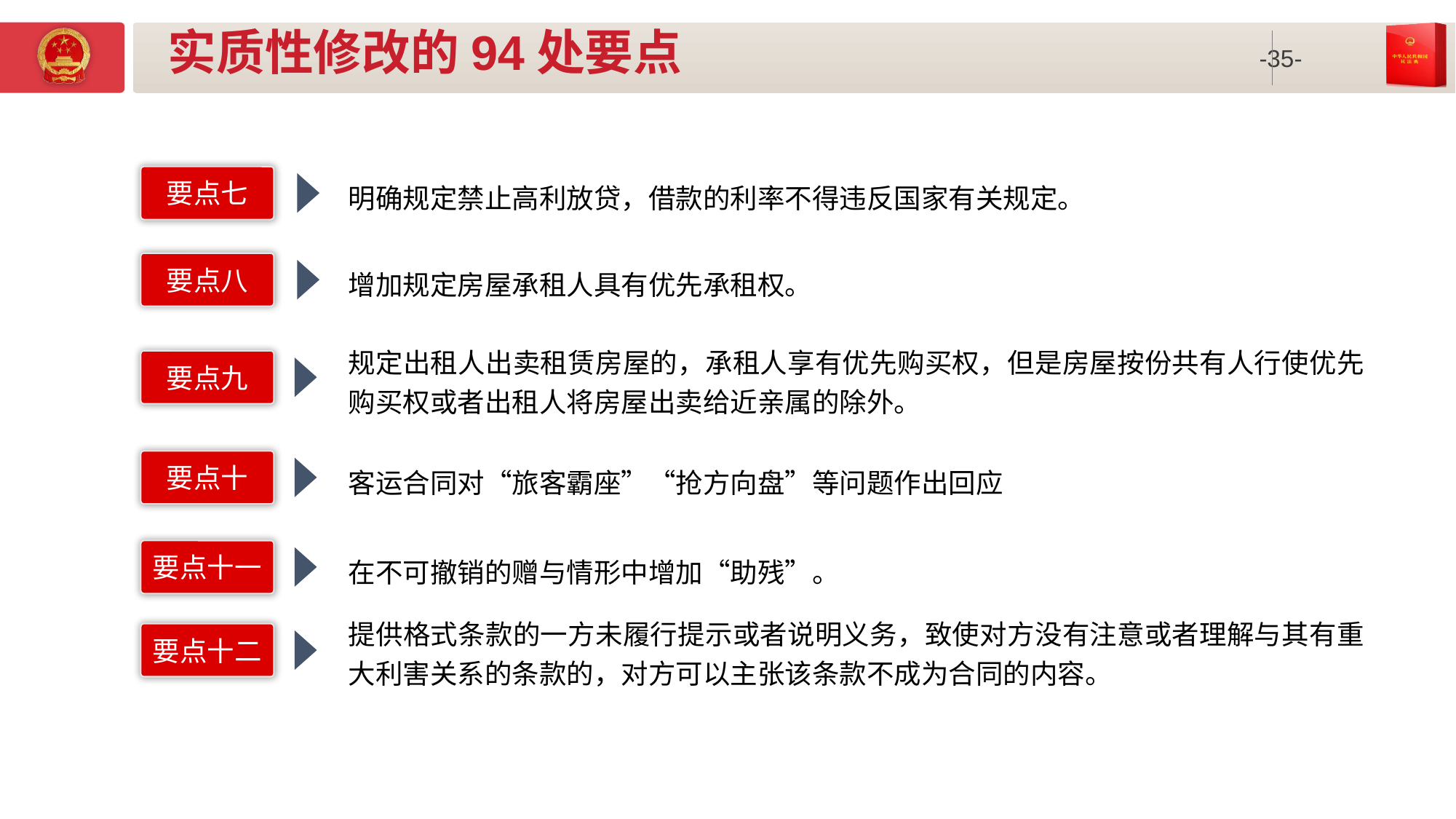

# 实质性修改的94处要点
要点七
明确规定禁止高利放贷，借款的利率不得违反国家有关规定。

要点八
增加规定房屋承租人具有优先承租权。

规定出租人出卖租赁房屋的，承租人享有优先购买权，但是房屋按份共有人行使优先购买权或者出租人将房屋出卖给近亲属的除外。
要点九

要点十
客运合同对“旅客霸座”“抢方向盘”等问题作出回应

要点十一
在不可撤销的赠与情形中增加“助残”。

提供格式条款的一方未履行提示或者说明义务，致使对方没有注意或者理解与其有重大利害关系的条款的，对方可以主张该条款不成为合同的内容。
要点十二